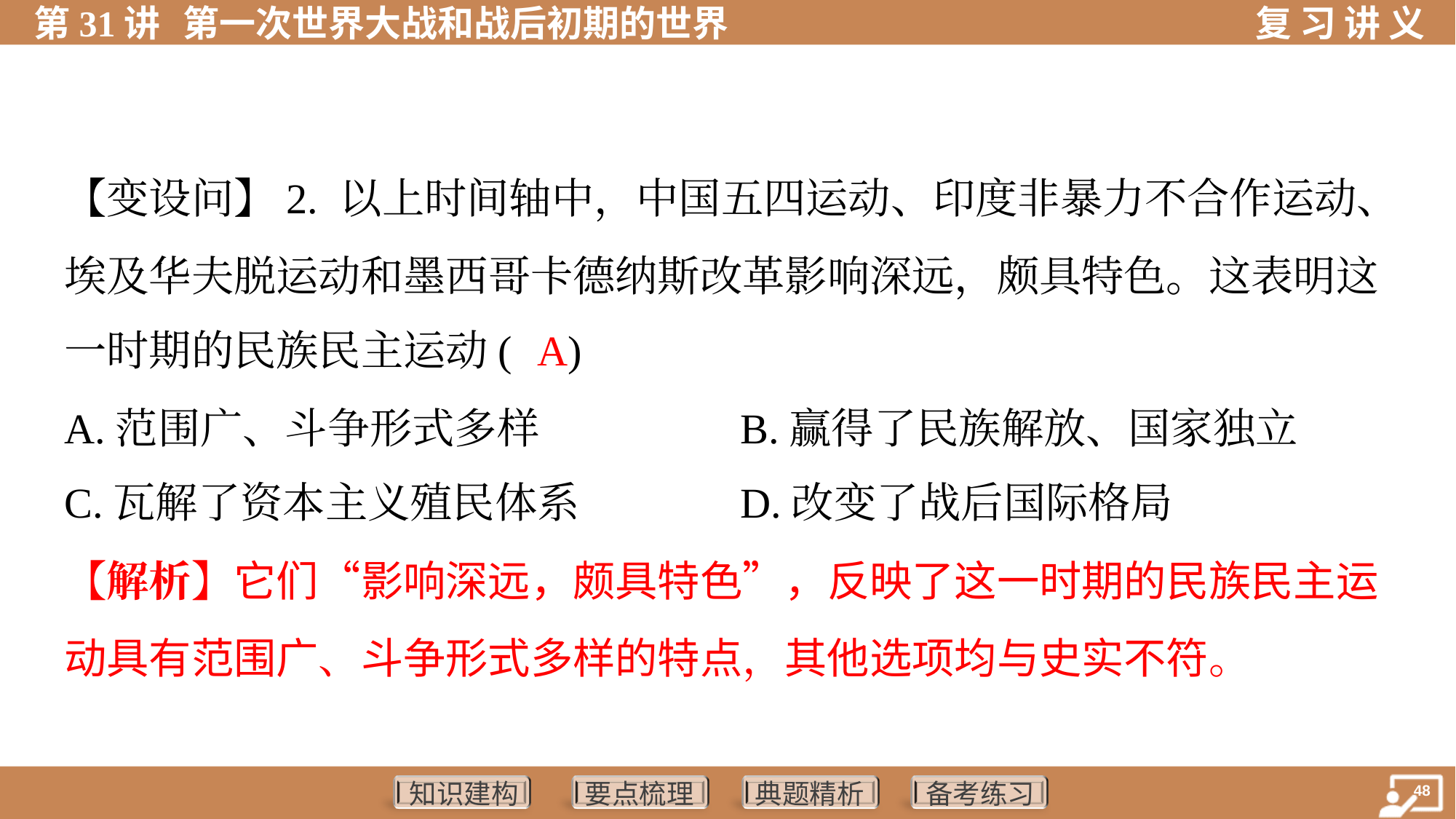

【变设问】2. 以上时间轴中，中国五四运动、印度非暴力不合作运动、
埃及华夫脱运动和墨西哥卡德纳斯改革影响深远，颇具特色。这表明这
一时期的民族民主运动(     )
A
A.范围广、斗争形式多样	B.赢得了民族解放、国家独立
C.瓦解了资本主义殖民体系	D.改变了战后国际格局
【解析】它们“影响深远，颇具特色”，反映了这一时期的民族民主运
动具有范围广、斗争形式多样的特点，其他选项均与史实不符。